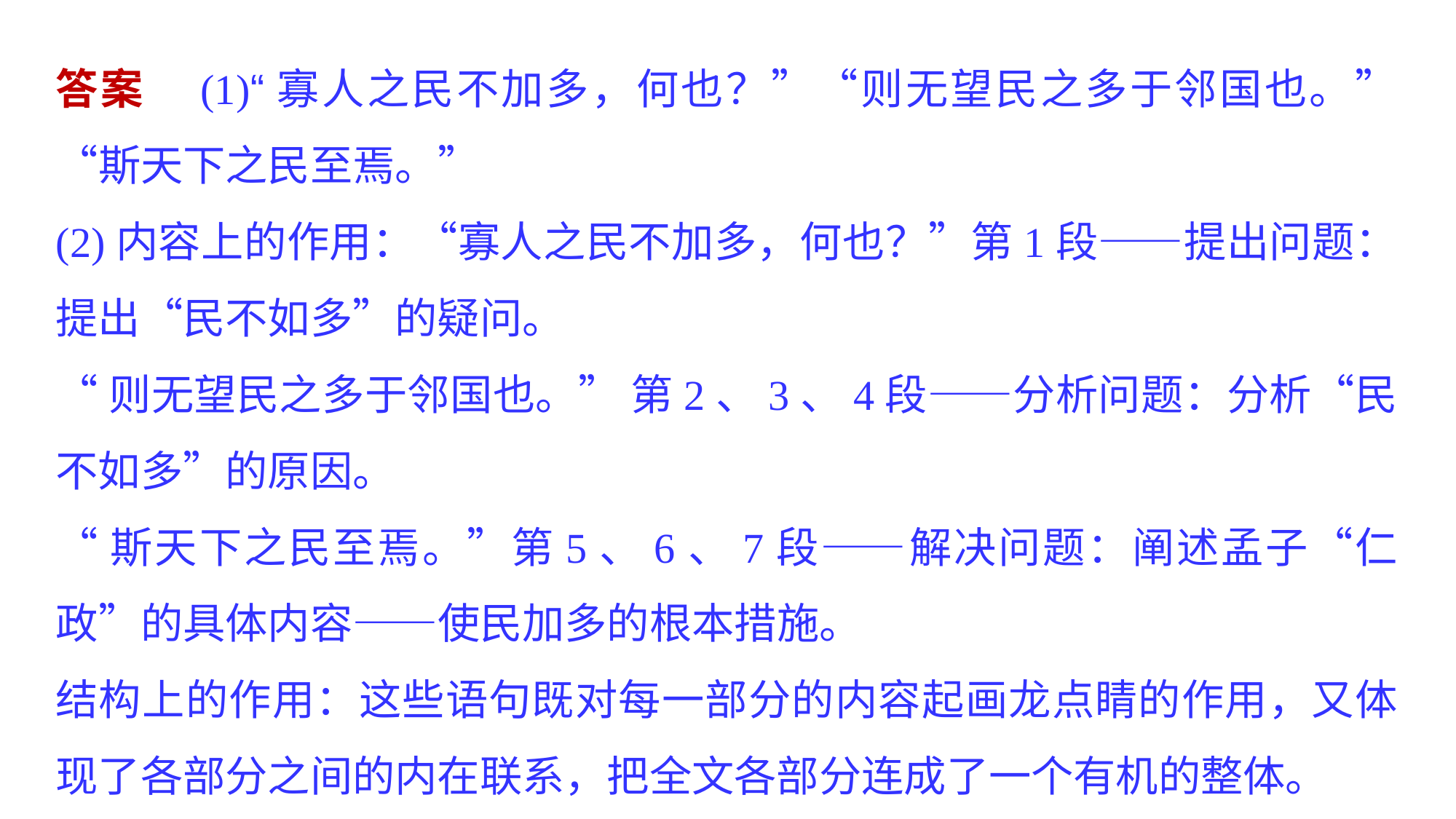

答案　(1)“寡人之民不加多，何也？”“则无望民之多于邻国也。”“斯天下之民至焉。”
(2)内容上的作用：“寡人之民不加多，何也？”第1段——提出问题：提出“民不如多”的疑问。
“则无望民之多于邻国也。” 第2、3、4段——分析问题：分析“民不如多”的原因。
“斯天下之民至焉。”第5、6、7段——解决问题：阐述孟子“仁政”的具体内容——使民加多的根本措施。
结构上的作用：这些语句既对每一部分的内容起画龙点睛的作用，又体现了各部分之间的内在联系，把全文各部分连成了一个有机的整体。